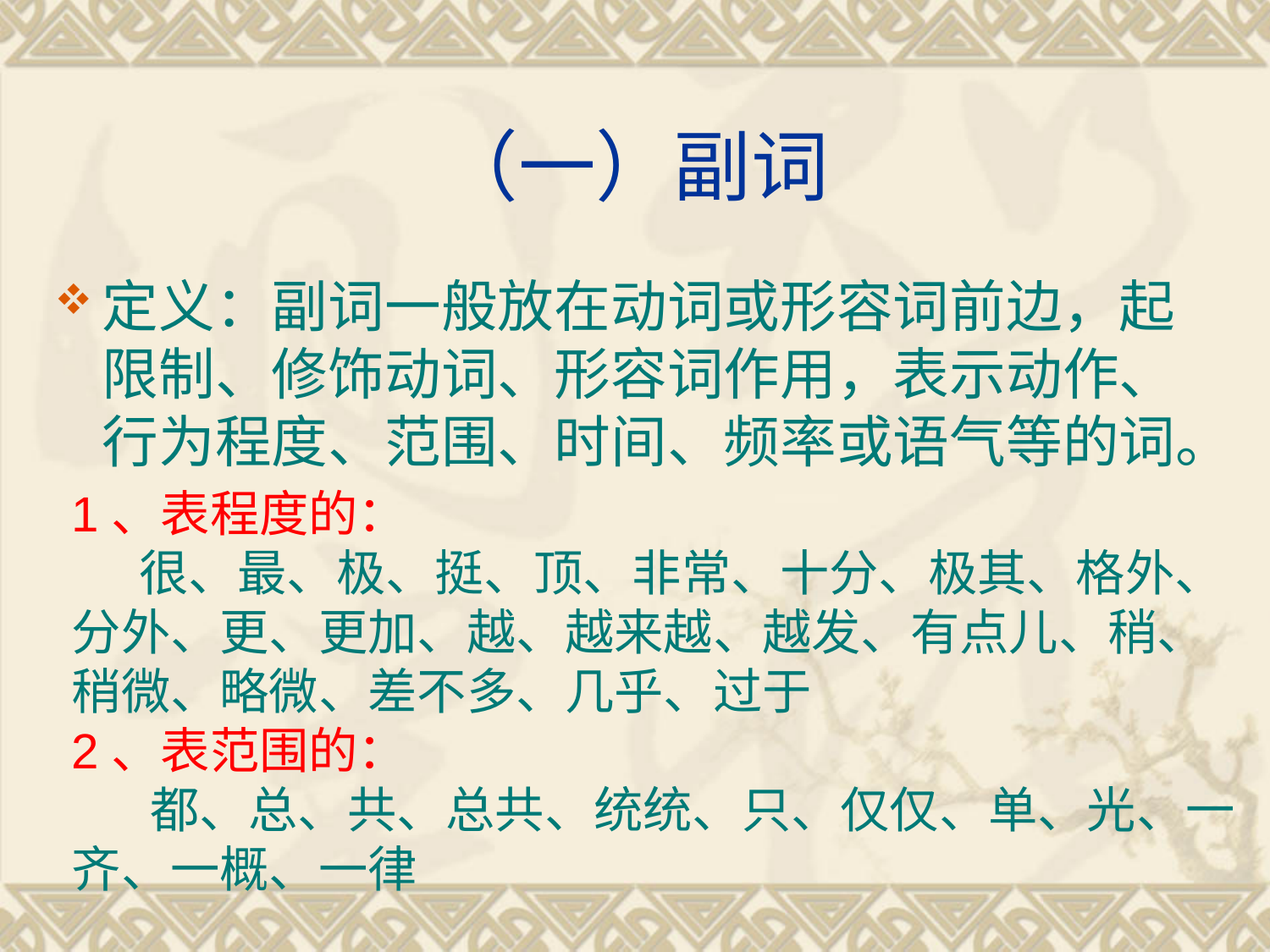

# （一）副词
定义：副词一般放在动词或形容词前边，起限制、修饰动词、形容词作用，表示动作、行为程度、范围、时间、频率或语气等的词。

1、表程度的：
     很、最、极、挺、顶、非常、十分、极其、格外、分外、更、更加、越、越来越、越发、有点儿、稍、稍微、略微、差不多、几乎、过于
2、表范围的：
      都、总、共、总共、统统、只、仅仅、单、光、一齐、一概、一律